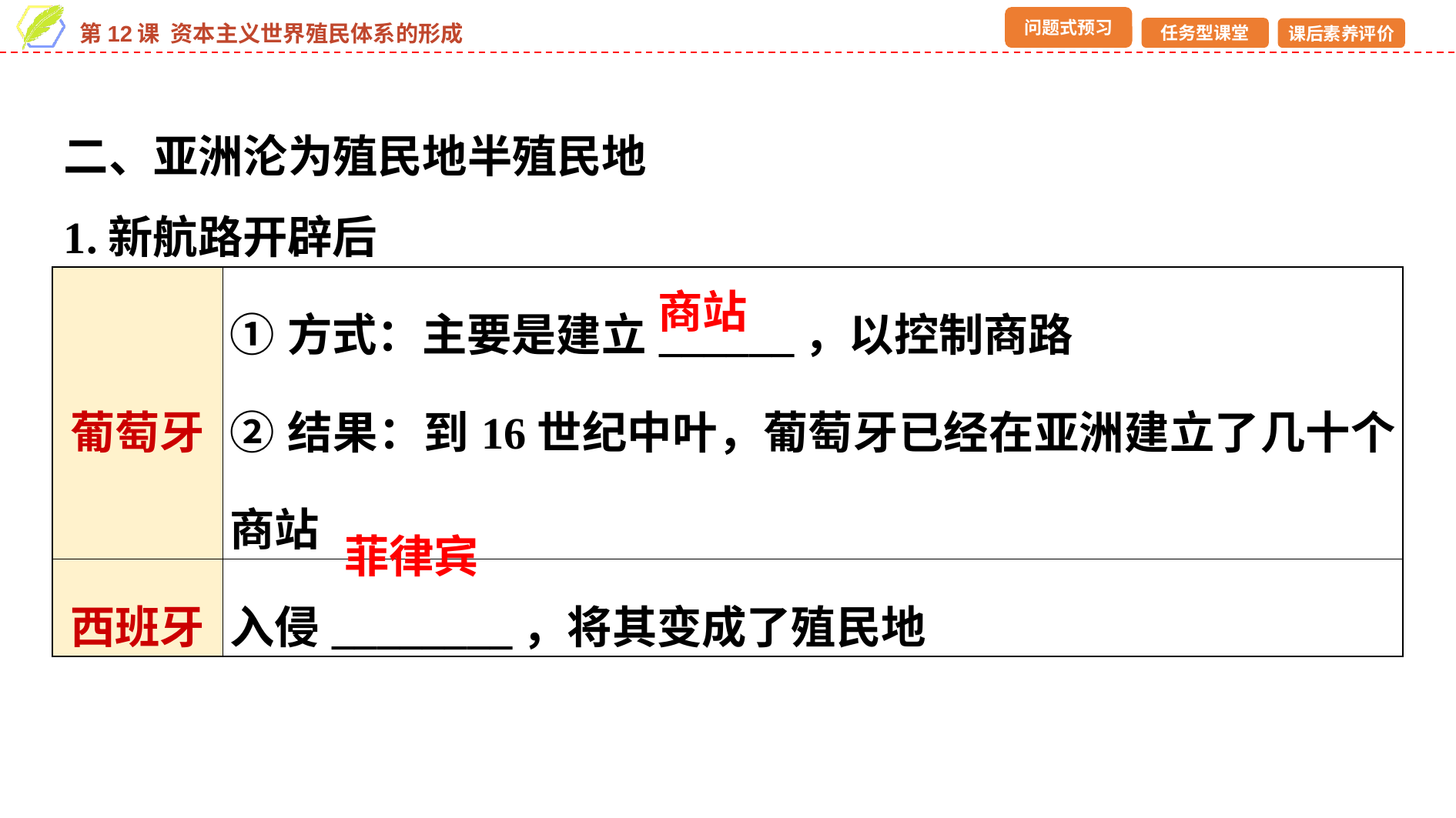

二、亚洲沦为殖民地半殖民地
1.新航路开辟后
| 葡萄牙 | ①方式：主要是建立\_\_\_\_\_\_，以控制商路 ②结果：到16世纪中叶，葡萄牙已经在亚洲建立了几十个商站 |
| --- | --- |
| 西班牙 | 入侵\_\_\_\_\_\_\_\_，将其变成了殖民地 |
商站
菲律宾